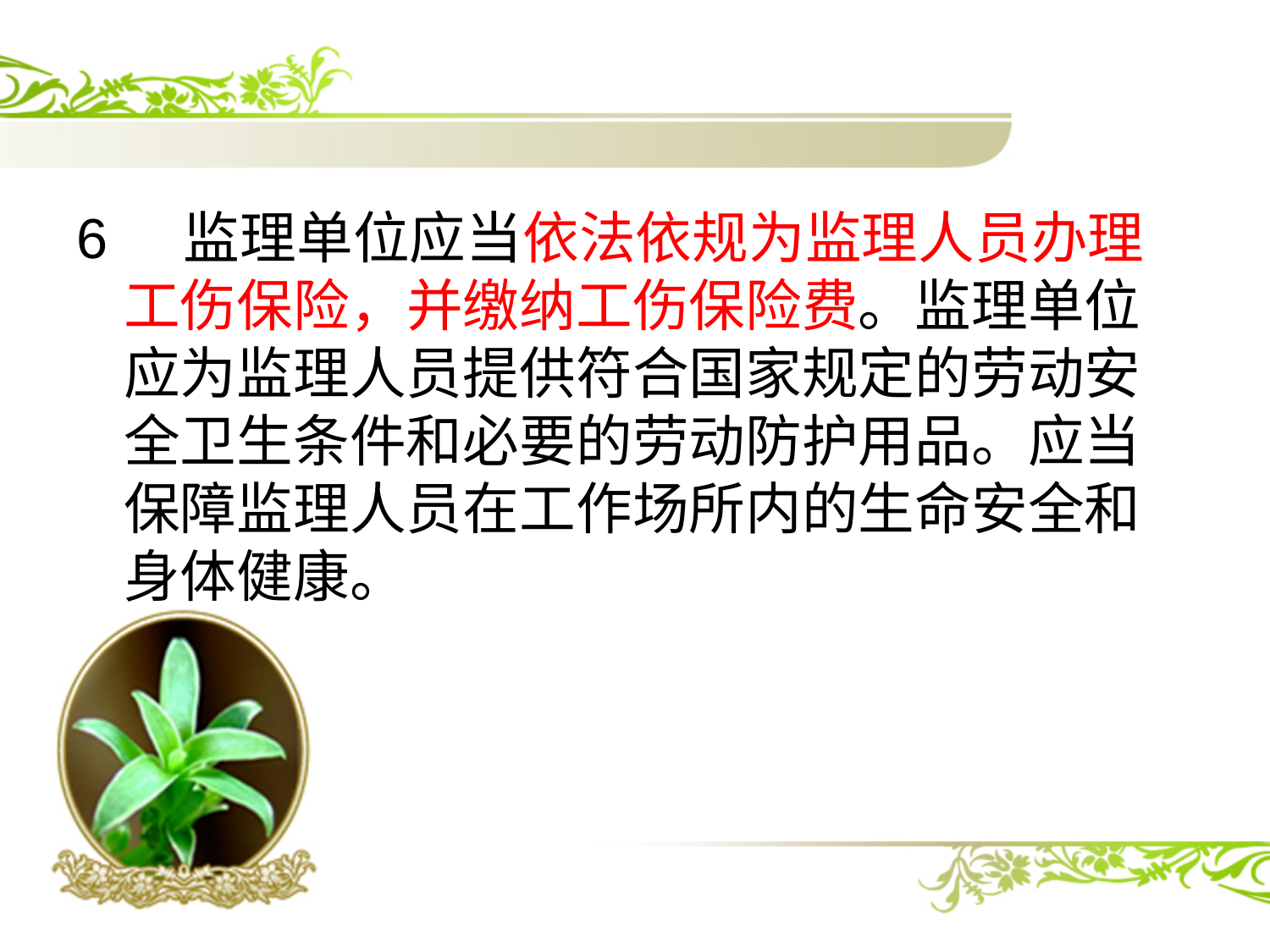

#
6    监理单位应当依法依规为监理人员办理工伤保险，并缴纳工伤保险费。监理单位应为监理人员提供符合国家规定的劳动安全卫生条件和必要的劳动防护用品。应当保障监理人员在工作场所内的生命安全和身体健康。